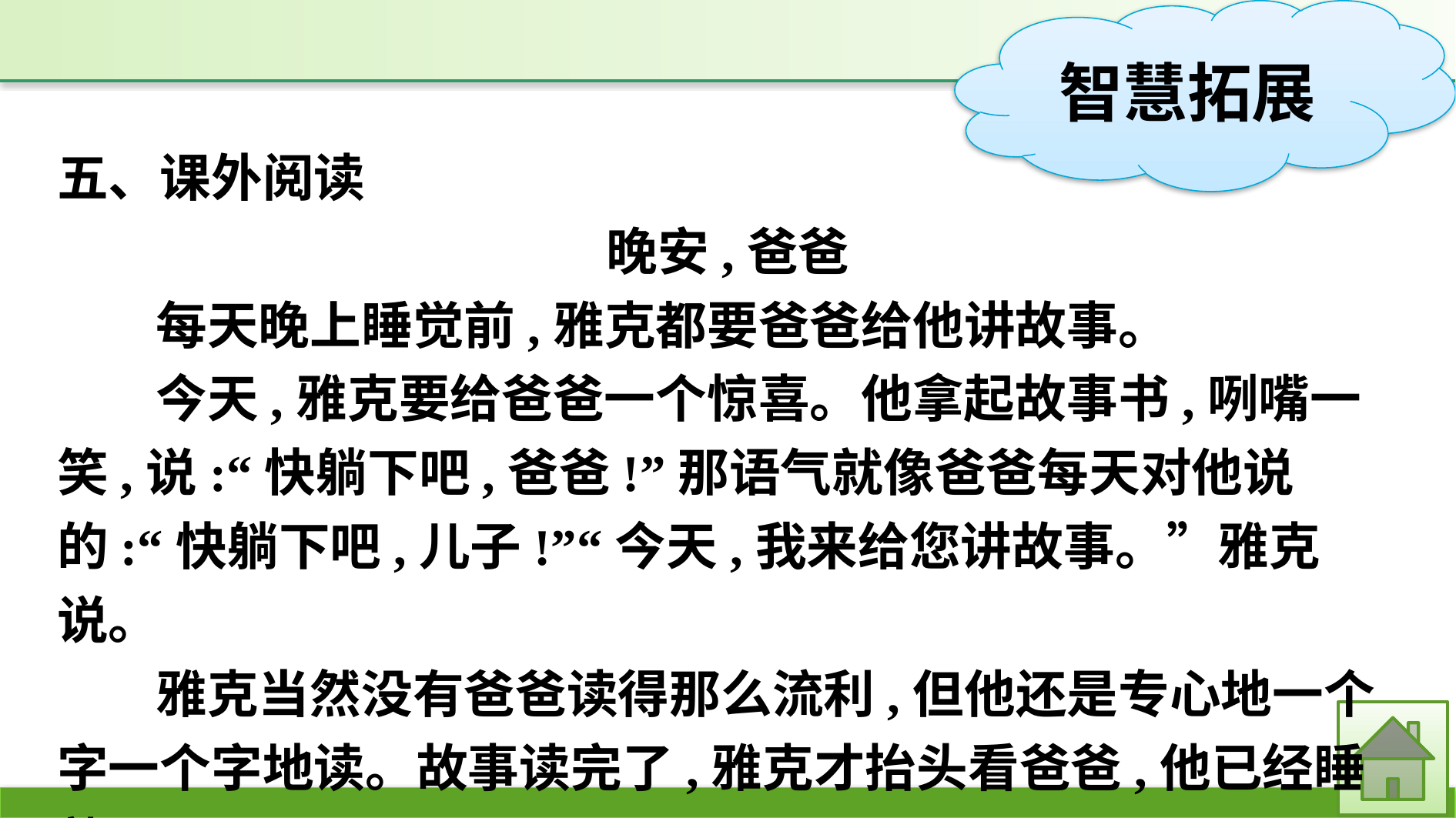

五、课外阅读
晚安,爸爸
   每天晚上睡觉前,雅克都要爸爸给他讲故事。
   今天,雅克要给爸爸一个惊喜。他拿起故事书,咧嘴一笑,说:“快躺下吧,爸爸!”那语气就像爸爸每天对他说的:“快躺下吧,儿子!”“今天,我来给您讲故事。”雅克说。
   雅克当然没有爸爸读得那么流利,但他还是专心地一个字一个字地读。故事读完了,雅克才抬头看爸爸,他已经睡熟了。